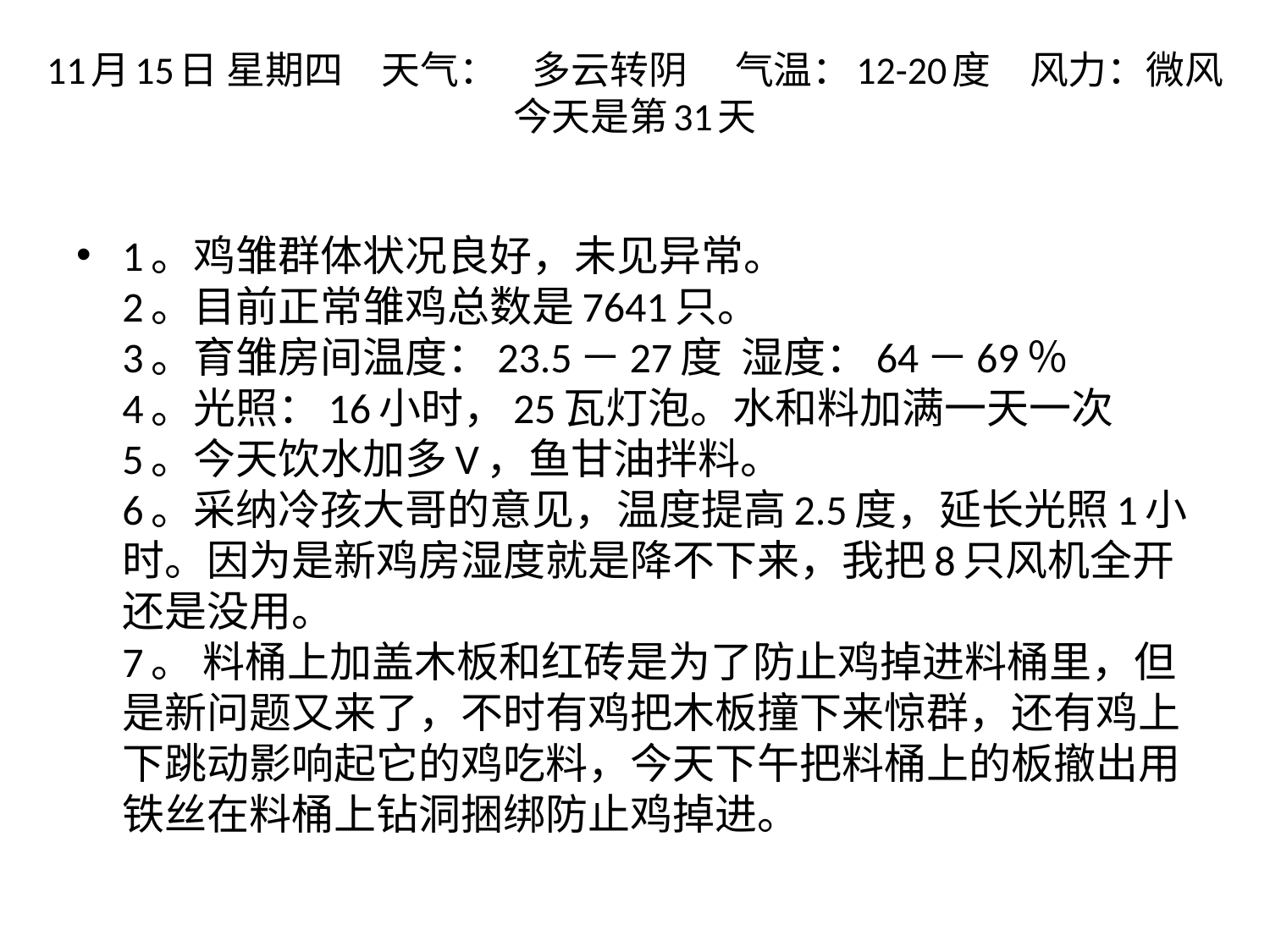

# 11月15日 星期四　天气：    多云转阴 　气温：12-20度　风力：微风 今天是第31天
1。鸡雏群体状况良好，未见异常。
2。目前正常雏鸡总数是7641只。
3。育雏房间温度：23.5－27度  湿度：64－69％
4。光照：16小时，25瓦灯泡。水和料加满一天一次
5。今天饮水加多V，鱼甘油拌料。
6。采纳冷孩大哥的意见，温度提高2.5度，延长光照1小时。因为是新鸡房湿度就是降不下来，我把8只风机全开还是没用。
7。 料桶上加盖木板和红砖是为了防止鸡掉进料桶里，但是新问题又来了，不时有鸡把木板撞下来惊群，还有鸡上下跳动影响起它的鸡吃料，今天下午把料桶上的板撤出用铁丝在料桶上钻洞捆绑防止鸡掉进。